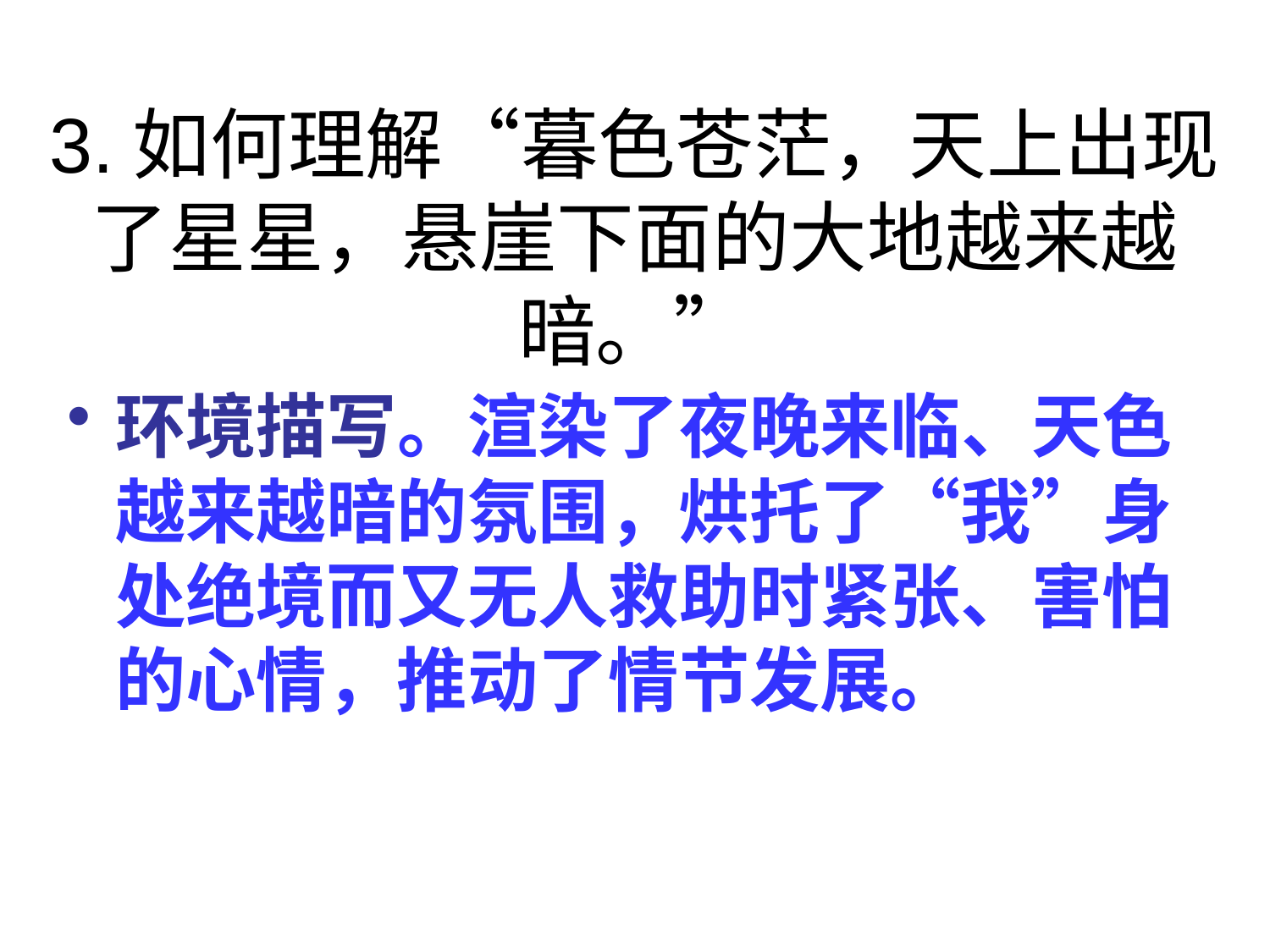

# 3.如何理解“暮色苍茫，天上出现了星星，悬崖下面的大地越来越暗。”
环境描写。渲染了夜晚来临、天色越来越暗的氛围，烘托了“我”身处绝境而又无人救助时紧张、害怕的心情，推动了情节发展。